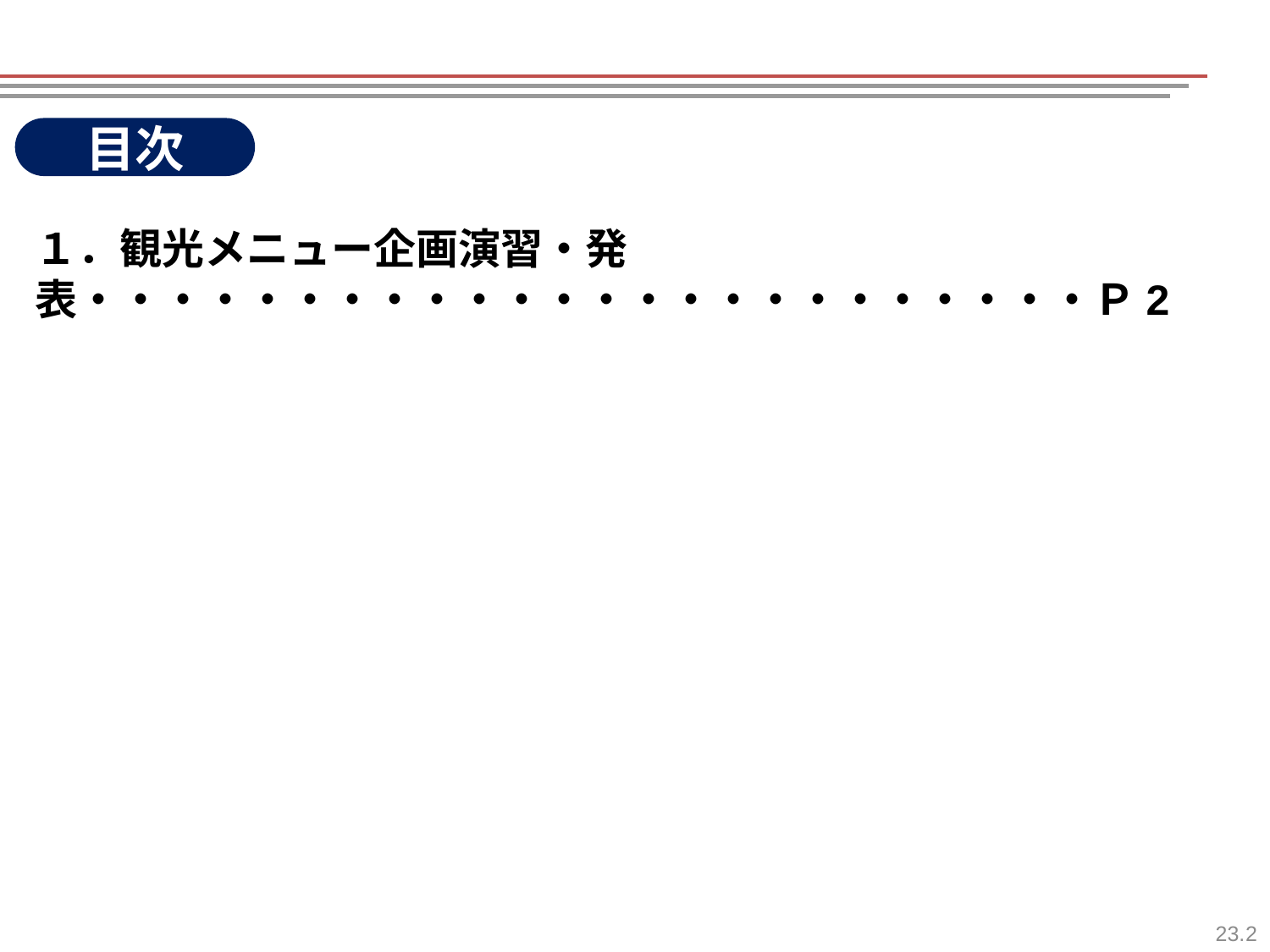

目次
１．観光メニュー企画演習・発表・・・・・・・・・・・・・・・・・・・・・・・・Ｐ2
2